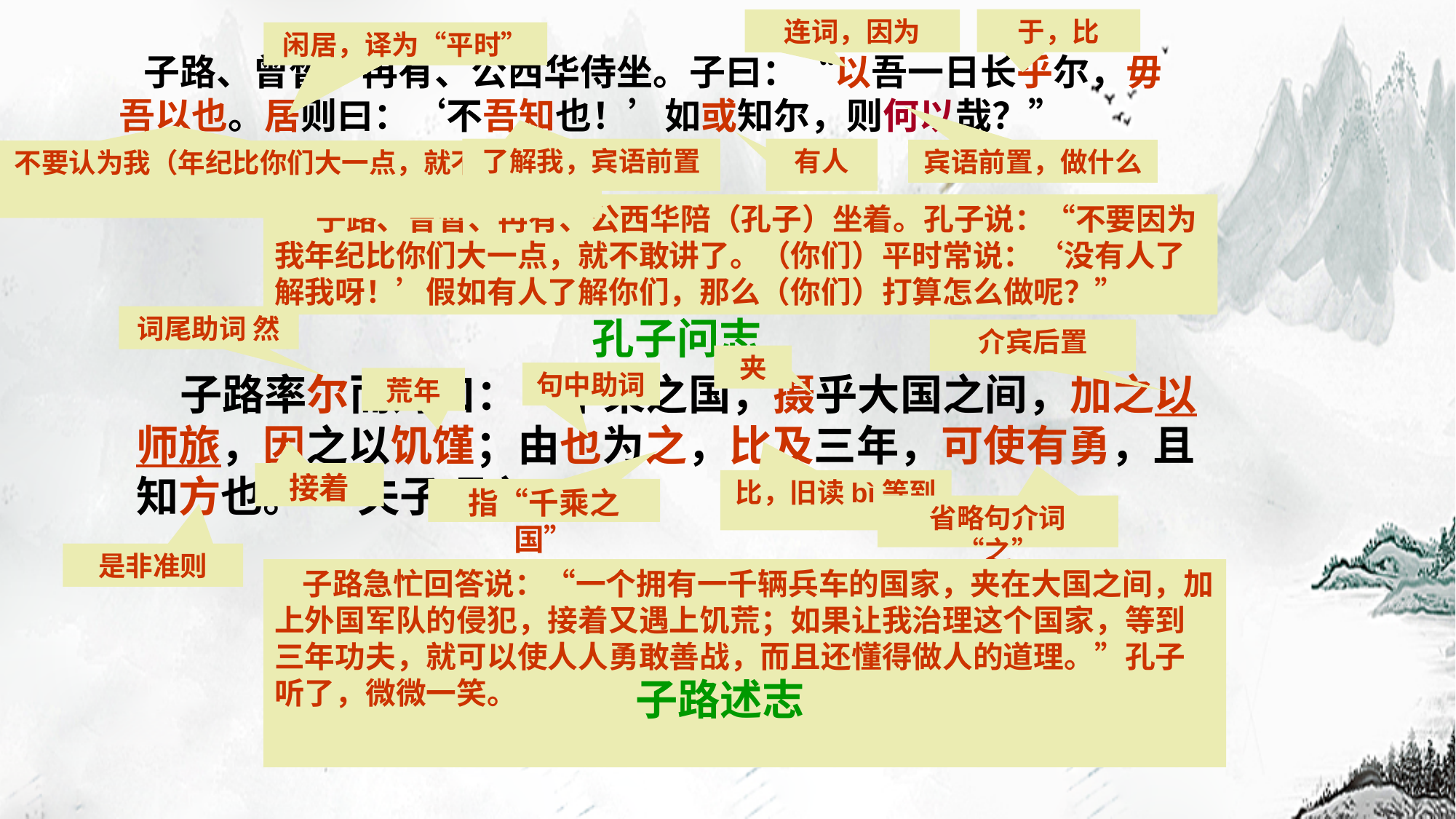

于，比
连词，因为
闲居，译为“平时”
   子路、曾晳、冉有、公西华侍坐。子曰：“以吾一日长乎尔，毋吾以也。居则曰：‘不吾知也！’如或知尔，则何以哉？”
了解我，宾语前置
有人
宾语前置，做什么
不要认为我（年纪比你们大一点，就不敢讲了）
     子路、曾晳、冉有、公西华陪（孔子）坐着。孔子说：“不要因为我年纪比你们大一点，就不敢讲了。（你们）平时常说：‘没有人了解我呀！’假如有人了解你们，那么（你们）打算怎么做呢？”
词尾助词 然
孔子问志
介宾后置
夹
      子路率尔而对曰：“千乘之国，摄乎大国之间，加之以师旅，因之以饥馑；由也为之，比及三年，可使有勇，且知方也。” 夫子哂之。
句中助词
荒年
接着
比，旧读bì等到
指“千乘之国”
省略句介词 “之”
是非准则
   子路急忙回答说：“一个拥有一千辆兵车的国家，夹在大国之间，加上外国军队的侵犯，接着又遇上饥荒；如果让我治理这个国家，等到三年功夫，就可以使人人勇敢善战，而且还懂得做人的道理。”孔子听了，微微一笑。

子路述志